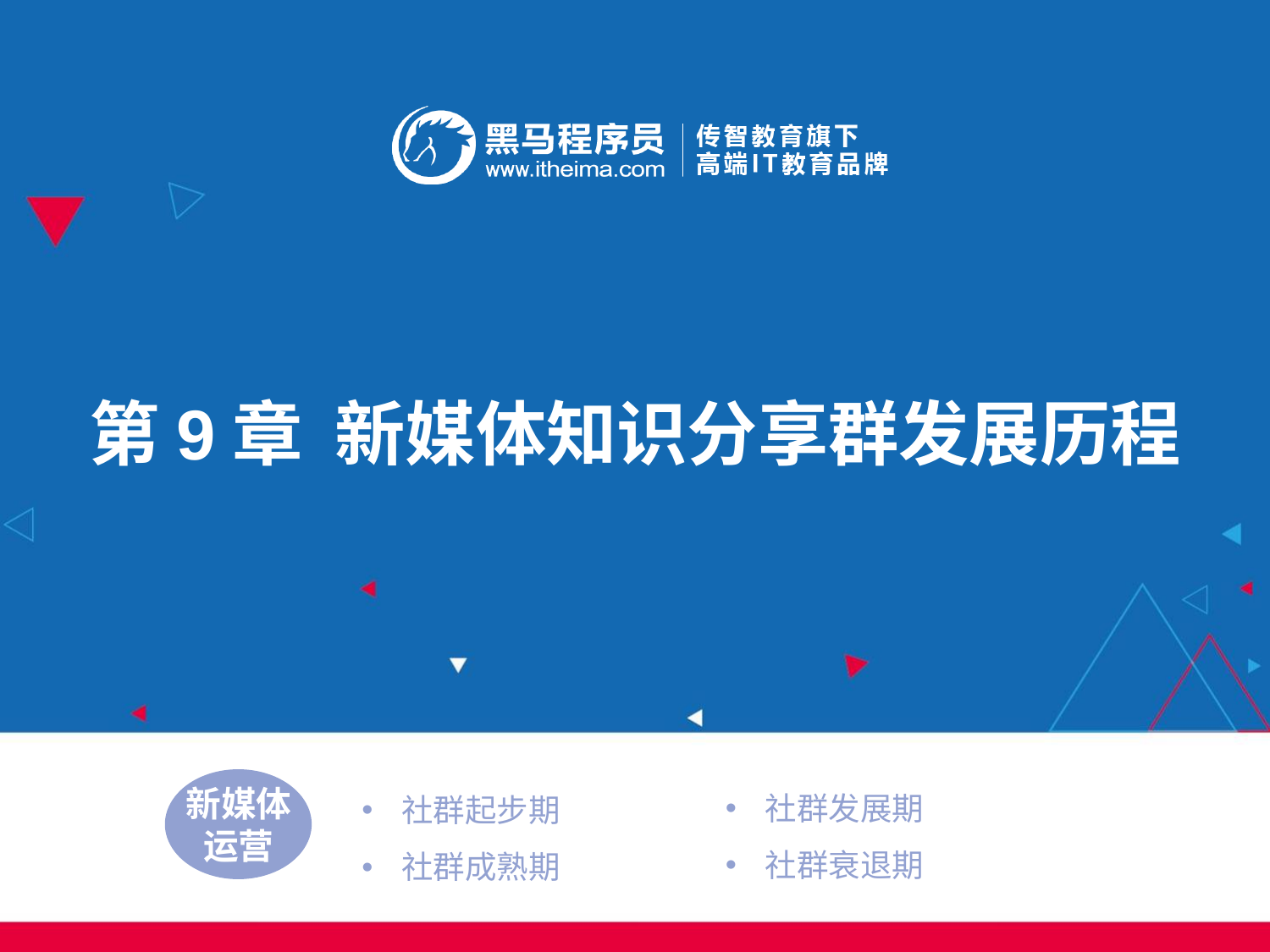

第9章  新媒体知识分享群发展历程
社群发展期
社群衰退期
社群起步期
社群成熟期

新媒体
运营